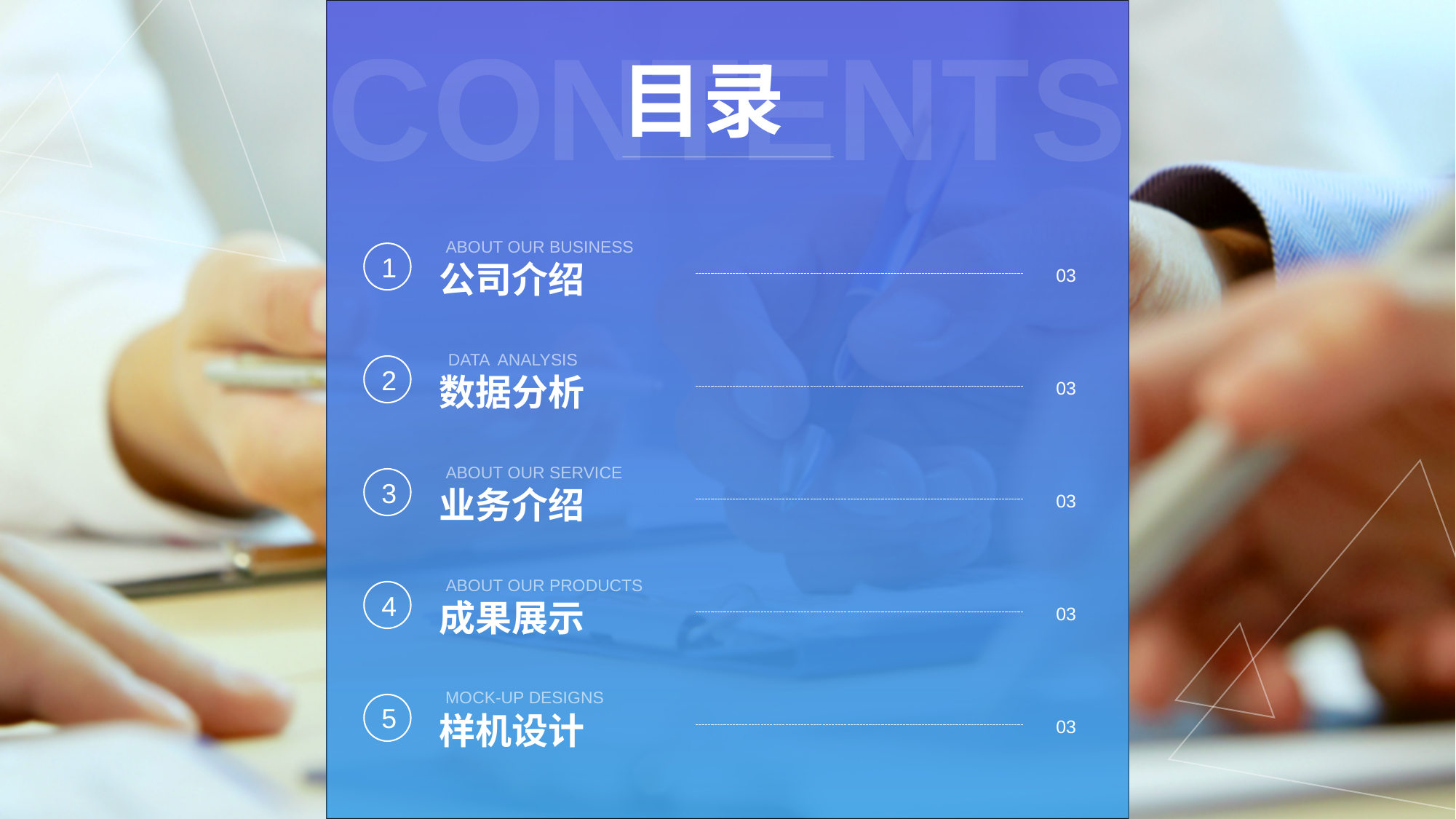

CONTENTS

目录
ABOUT OUR BUSINESS
公司介绍
1
03
DATA  ANALYSIS
数据分析
2
03
ABOUT OUR SERVICE
业务介绍
3
03

ABOUT OUR PRODUCTS
成果展示
4
03
MOCK-UP DESIGNS
样机设计
5
03